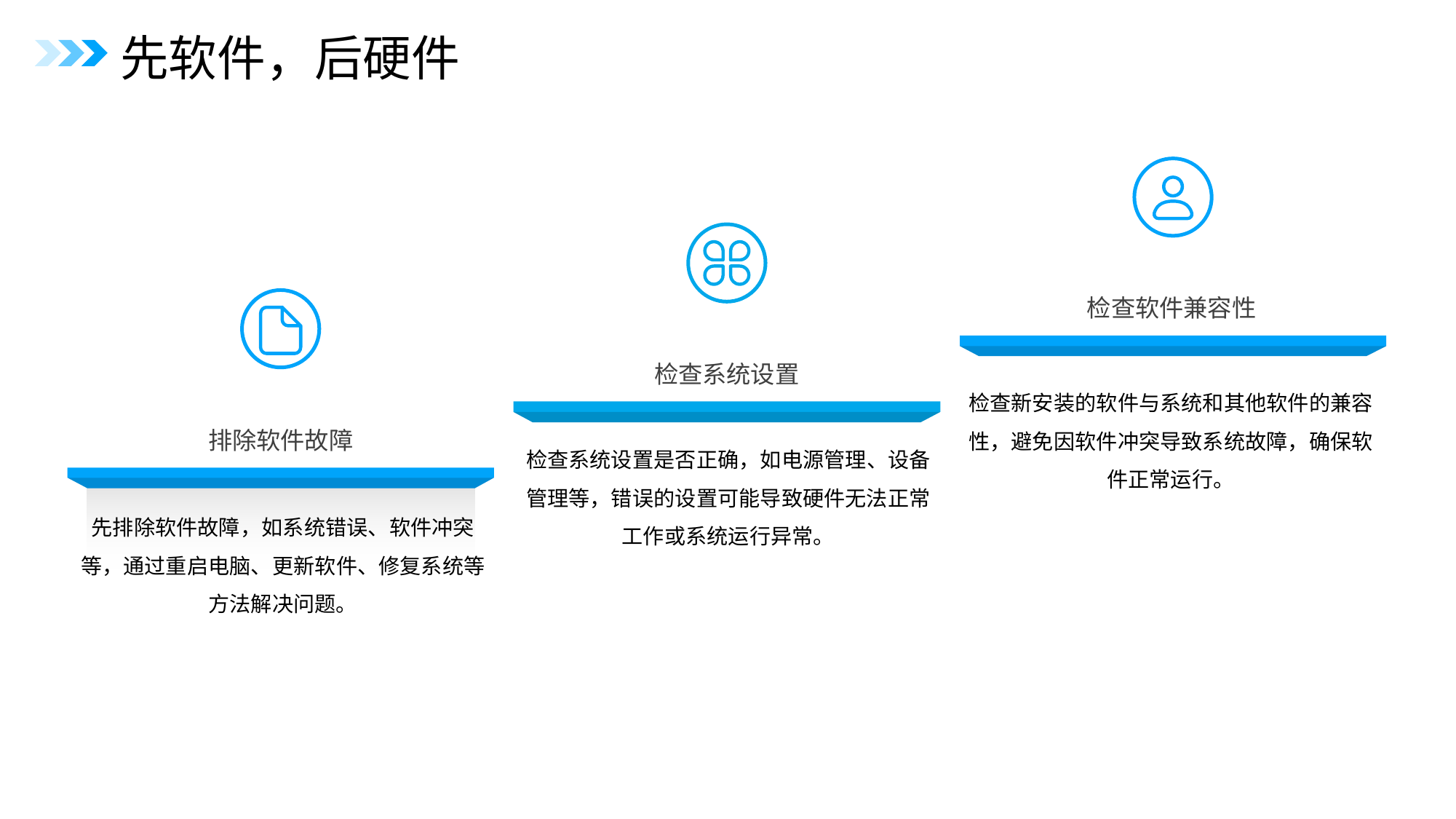

先软件，后硬件

检查软件兼容性

检查系统设置

排除软件故障
检查新安装的软件与系统和其他软件的兼容性，避免因软件冲突导致系统故障，确保软件正常运行。

检查系统设置是否正确，如电源管理、设备管理等，错误的设置可能导致硬件无法正常工作或系统运行异常。

先排除软件故障，如系统错误、软件冲突等，通过重启电脑、更新软件、修复系统等方法解决问题。